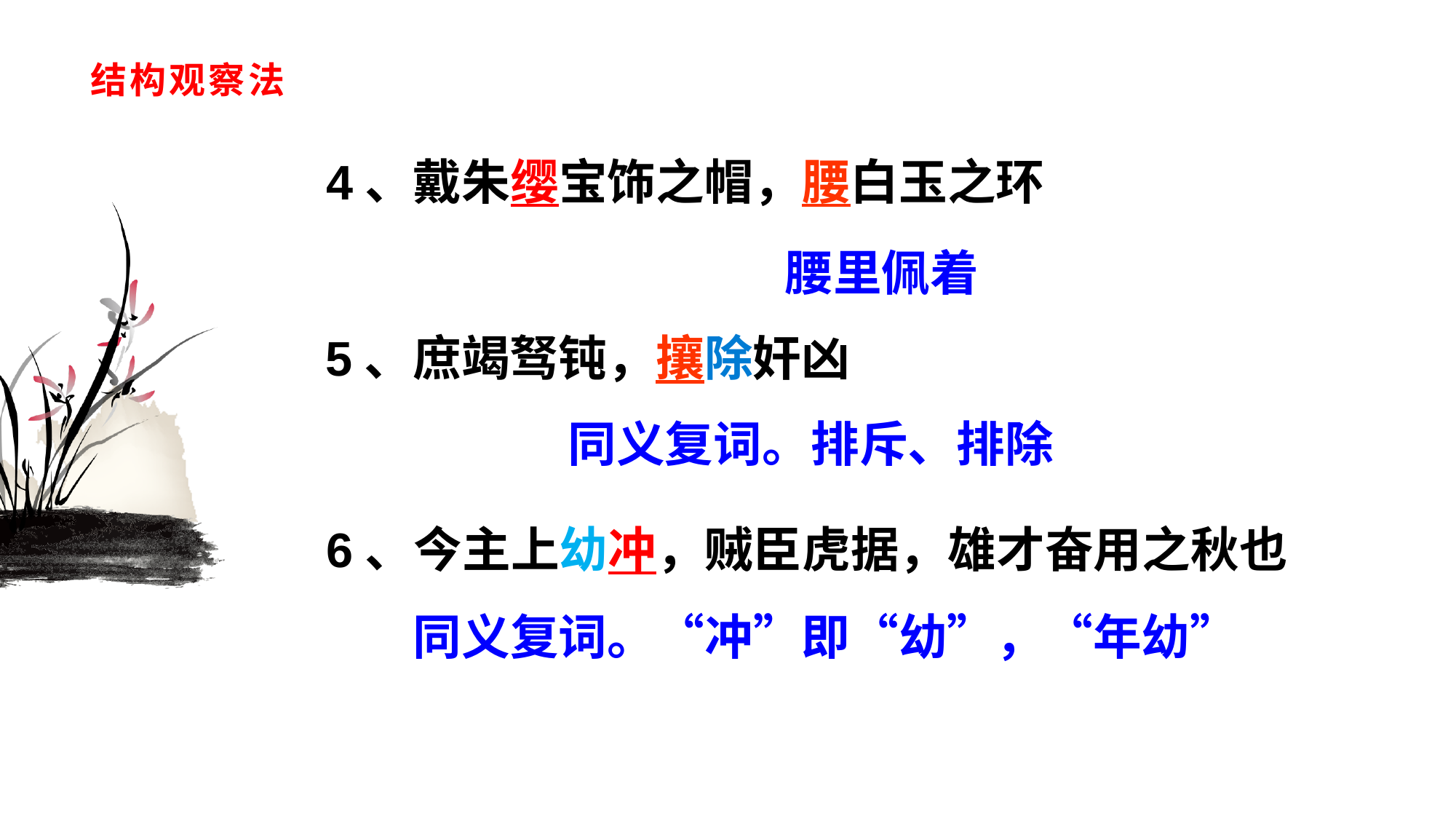

# 结构观察法
4、戴朱缨宝饰之帽，腰白玉之环
腰里佩着
5、庶竭驽钝，攘除奸凶
同义复词。排斥、排除
6、今主上幼冲，贼臣虎据，雄才奋用之秋也
同义复词。“冲”即“幼”，“年幼”